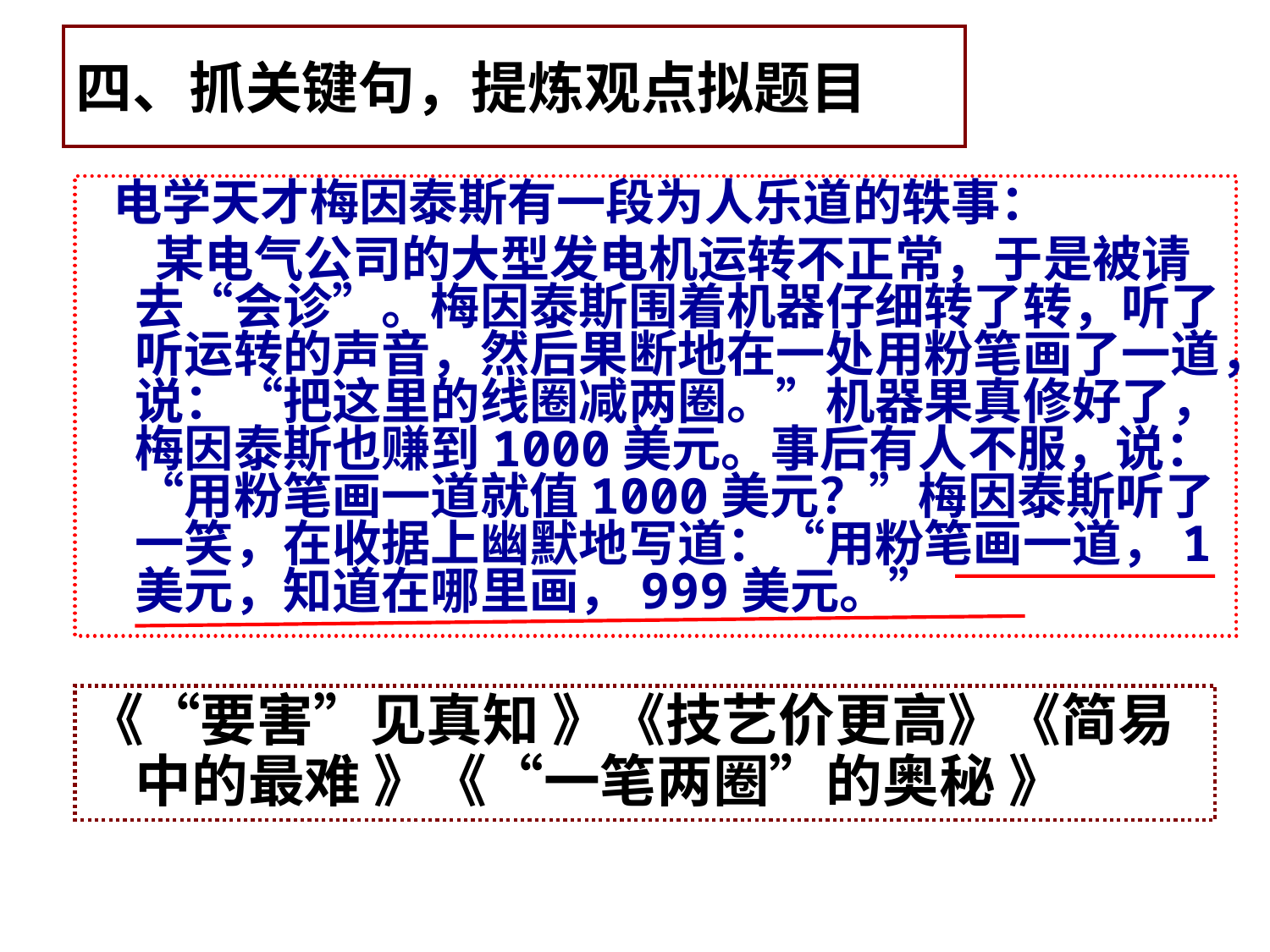

# 四、抓关键句，提炼观点拟题目
      电学天才梅因泰斯有一段为人乐道的轶事：
     某电气公司的大型发电机运转不正常，于是被请去“会诊”。梅因泰斯围着机器仔细转了转，听了听运转的声音，然后果断地在一处用粉笔画了一道，说：“把这里的线圈减两圈。”机器果真修好了，梅因泰斯也赚到1000美元。事后有人不服，说：“用粉笔画一道就值1000美元？”梅因泰斯听了一笑，在收据上幽默地写道：“用粉笔画一道，1美元，知道在哪里画，999美元。”

《“要害”见真知 》《技艺价更高》《简易中的最难 》《“一笔两圈”的奥秘 》